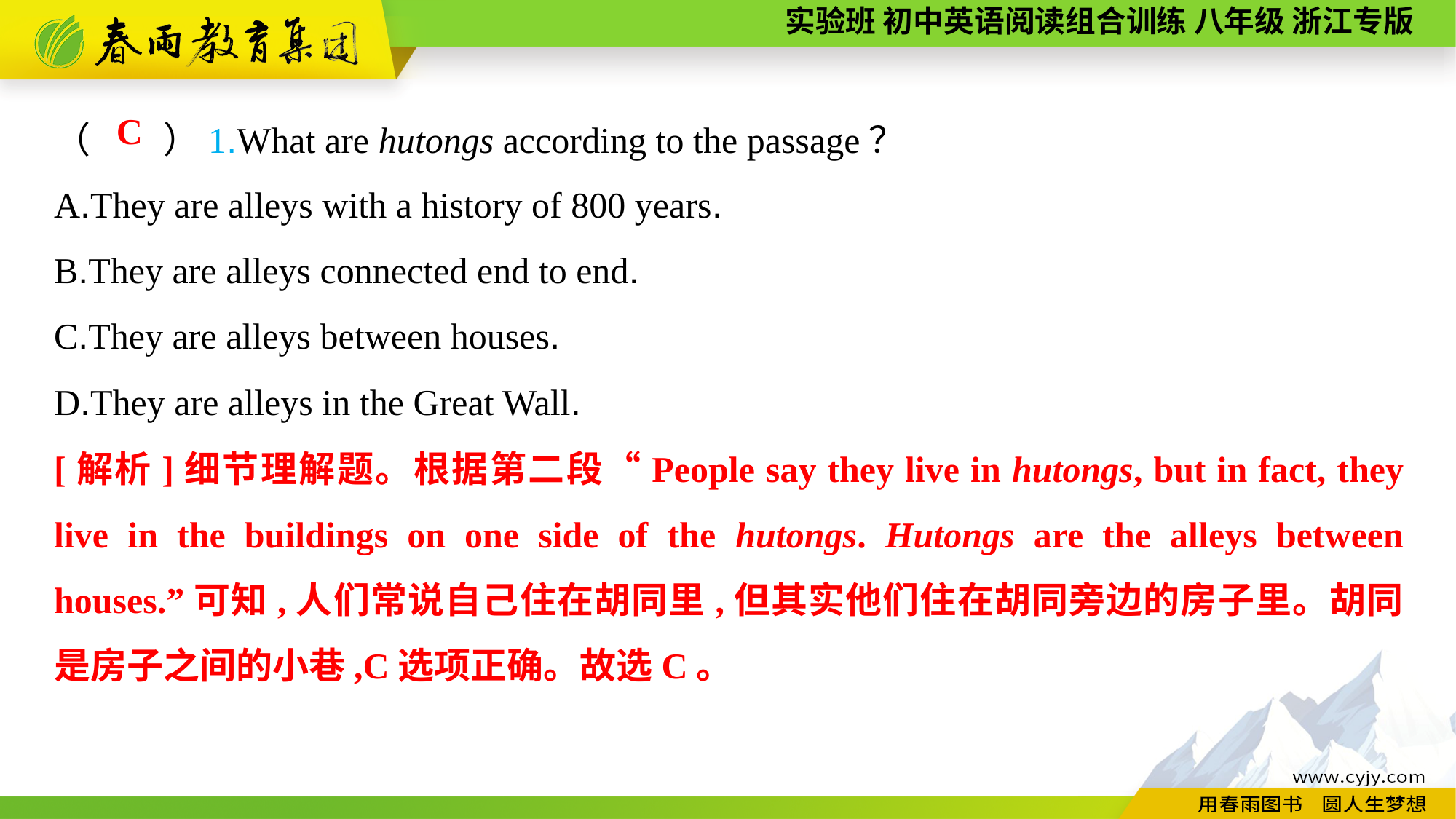

（　　）1.What are hutongs according to the passage？
A.They are alleys with a history of 800 years.
B.They are alleys connected end to end.
C.They are alleys between houses.
D.They are alleys in the Great Wall.
C
[解析]细节理解题。根据第二段“People say they live in hutongs, but in fact, they live in the buildings on one side of the hutongs. Hutongs are the alleys between houses.”可知,人们常说自己住在胡同里,但其实他们住在胡同旁边的房子里。胡同是房子之间的小巷,C选项正确。故选C。